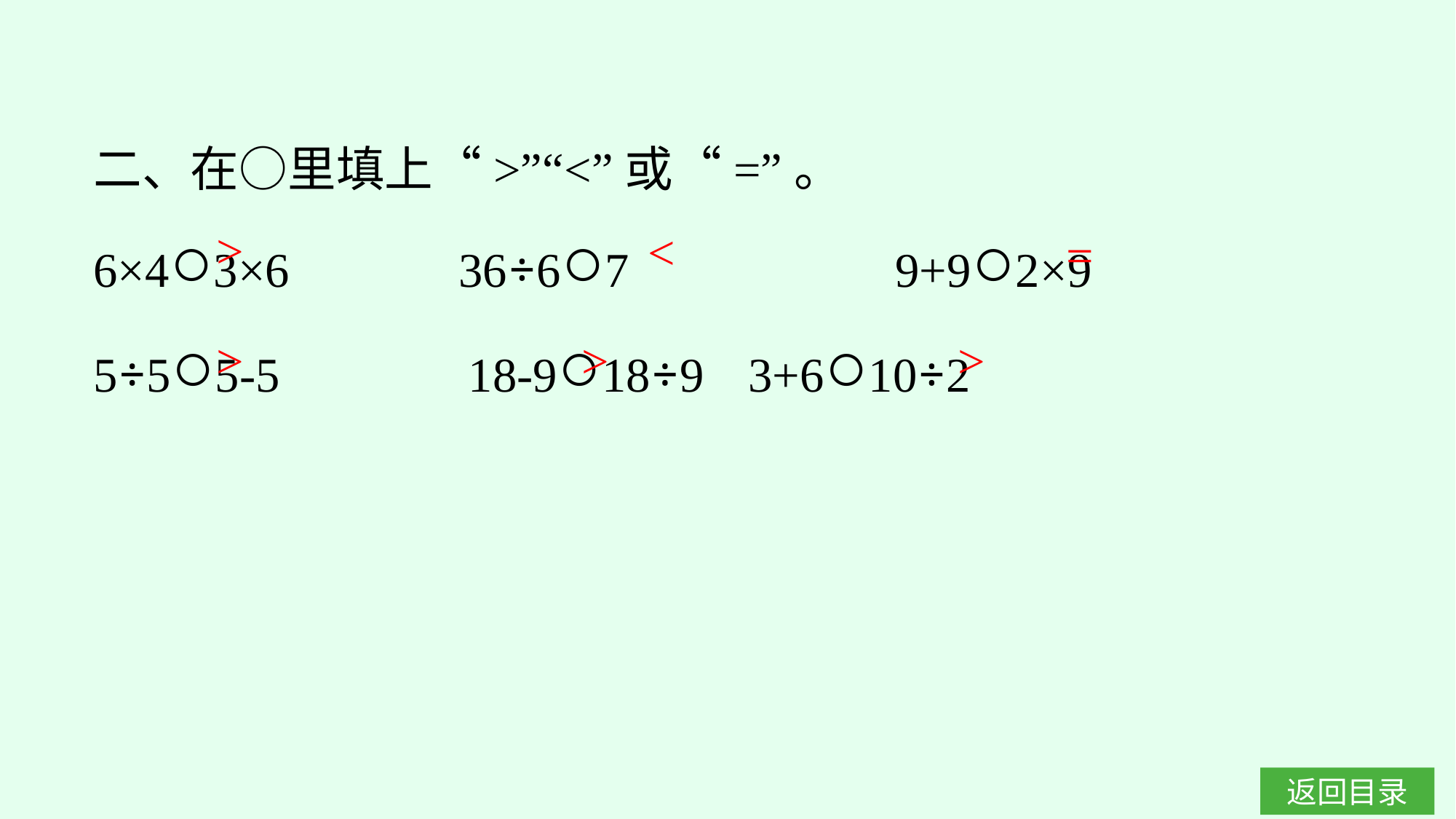

二、在○里填上“>”“<”或“=”。
6×4○3×6　　　36÷6○7　　　　　9+9○2×9
5÷5○5-5		18-9○18÷9	3+6○10÷2
>
<
=
>
>
>